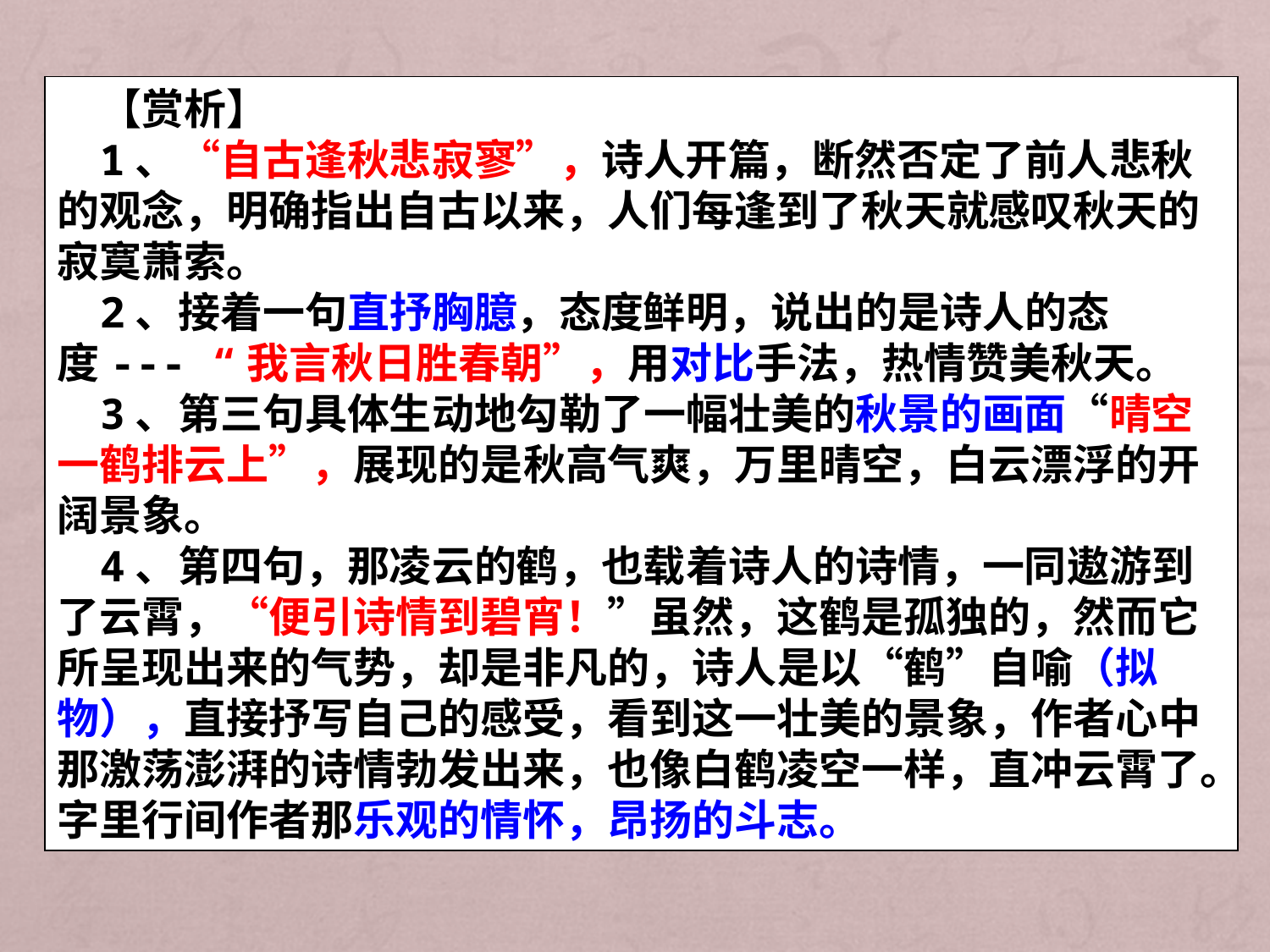

【赏析】
1、“自古逢秋悲寂寥”，诗人开篇，断然否定了前人悲秋的观念，明确指出自古以来，人们每逢到了秋天就感叹秋天的寂寞萧索。
2、接着一句直抒胸臆，态度鲜明，说出的是诗人的态度--- “我言秋日胜春朝”，用对比手法，热情赞美秋天。
3、第三句具体生动地勾勒了一幅壮美的秋景的画面“晴空一鹤排云上”，展现的是秋高气爽，万里晴空，白云漂浮的开阔景象。
4、第四句，那凌云的鹤，也载着诗人的诗情，一同遨游到了云霄，“便引诗情到碧宵！”虽然，这鹤是孤独的，然而它所呈现出来的气势，却是非凡的，诗人是以“鹤”自喻（拟物），直接抒写自己的感受，看到这一壮美的景象，作者心中那激荡澎湃的诗情勃发出来，也像白鹤凌空一样，直冲云霄了。字里行间作者那乐观的情怀，昂扬的斗志。